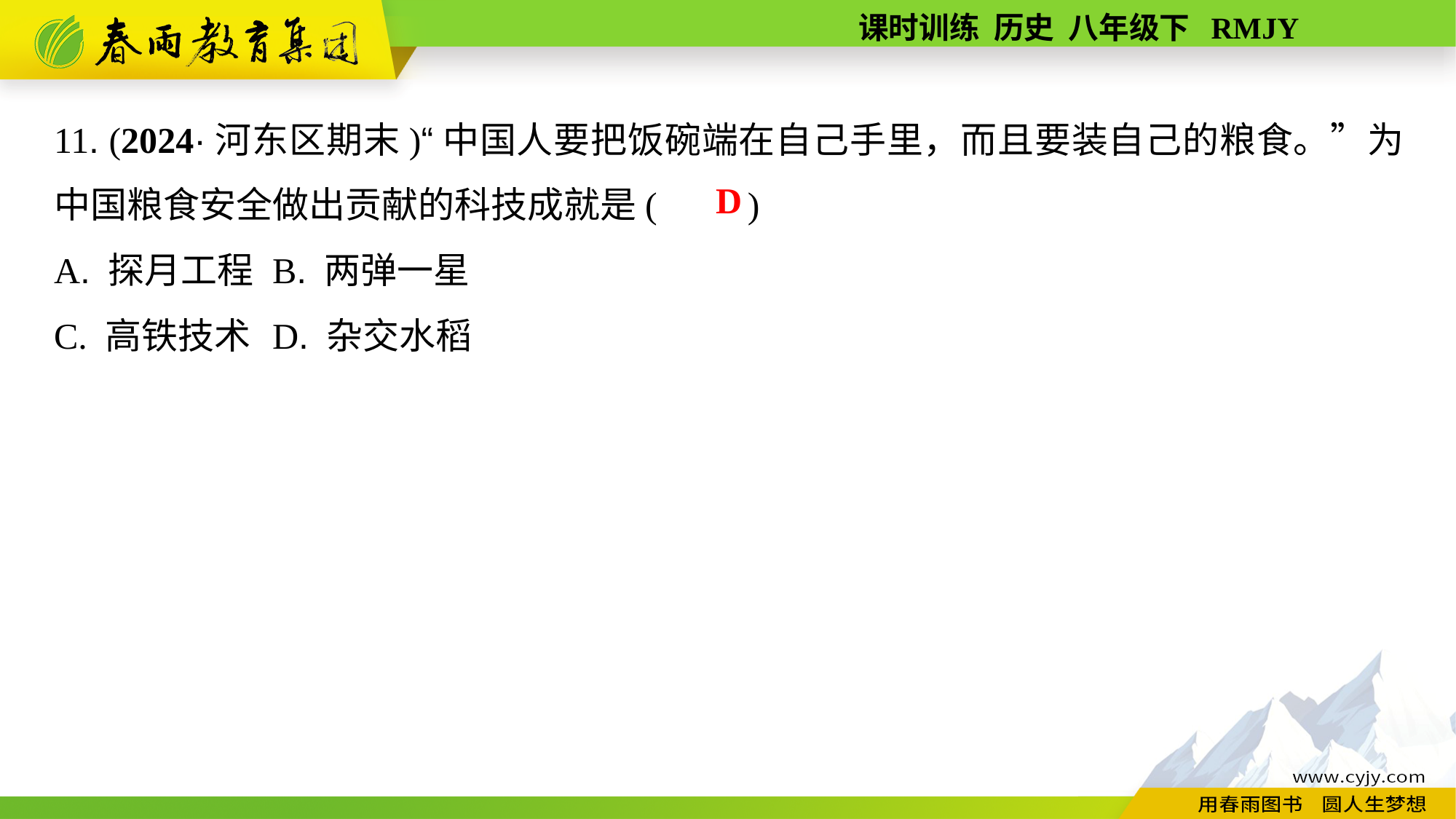

11. (2024·河东区期末)“中国人要把饭碗端在自己手里，而且要装自己的粮食。”为中国粮食安全做出贡献的科技成就是(　　)
A. 探月工程	B. 两弹一星
C. 高铁技术	D. 杂交水稻
D